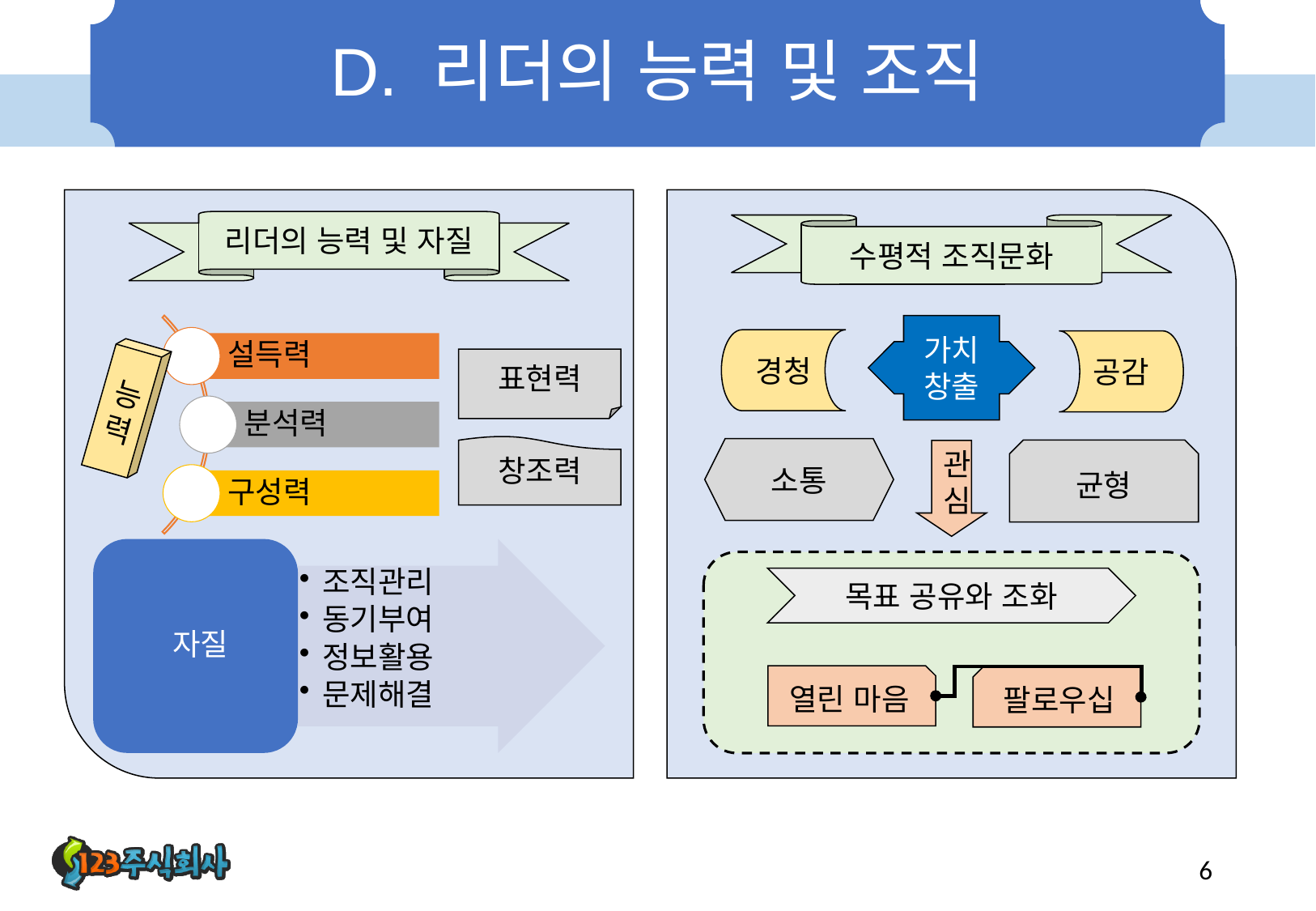

# D. 리더의 능력 및 조직

리더의 능력 및 자질
수평적 조직문화
설득력
분석력
구성력
가치 창출
경청
공감
능력
표현력

소통
균형
관심
창조력
조직관리
동기부여
정보활용
문제해결
자질

목표 공유와 조화
열린 마음
팔로우십
6